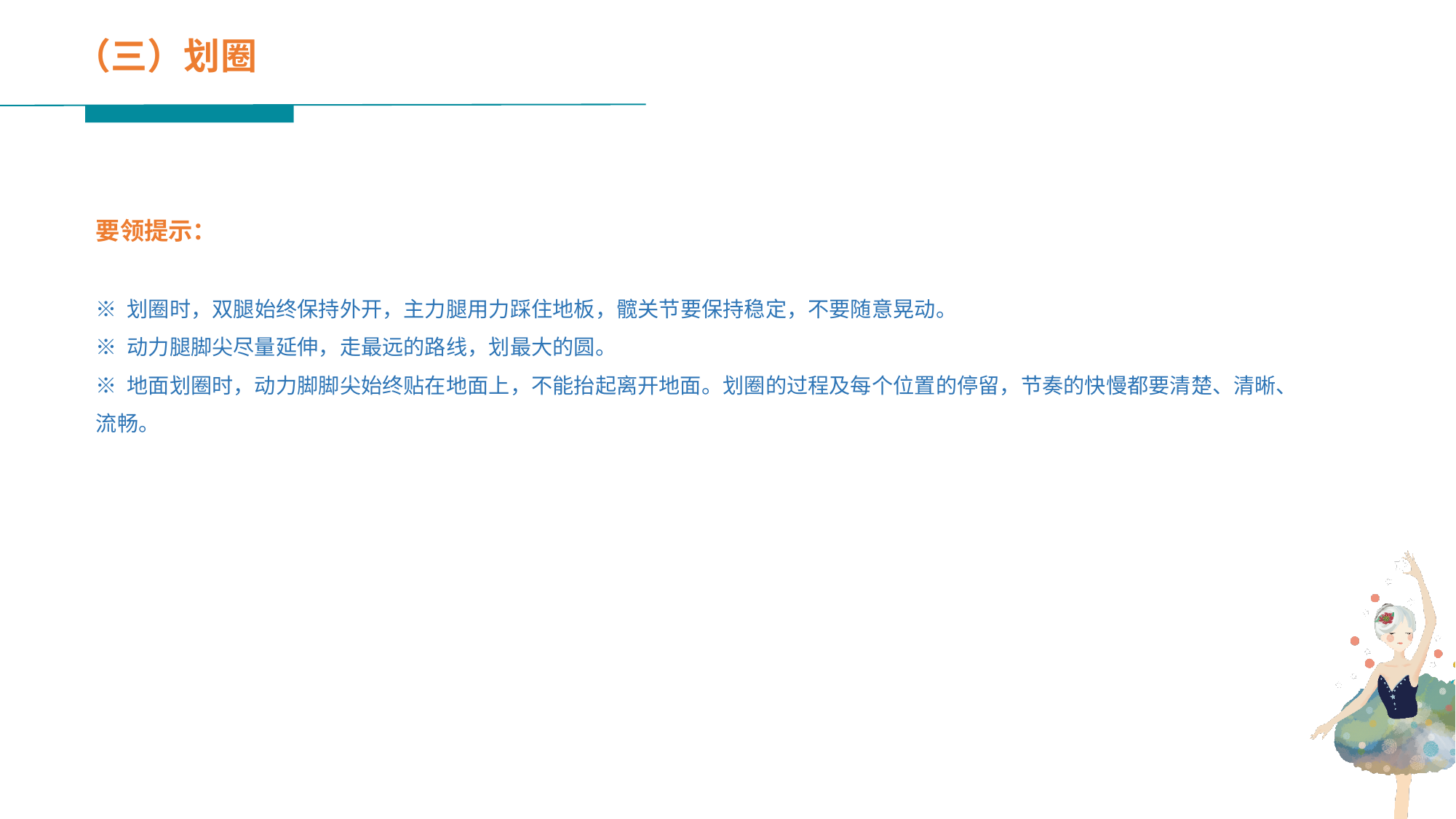

（三）划圈

要领提示：

※ 划圈时，双腿始终保持外开，主力腿用力踩住地板，髋关节要保持稳定，不要随意晃动。
※ 动力腿脚尖尽量延伸，走最远的路线，划最大的圆。
※ 地面划圈时，动力脚脚尖始终贴在地面上，不能抬起离开地面。划圈的过程及每个位置的停留，节奏的快慢都要清楚、清晰、流畅。